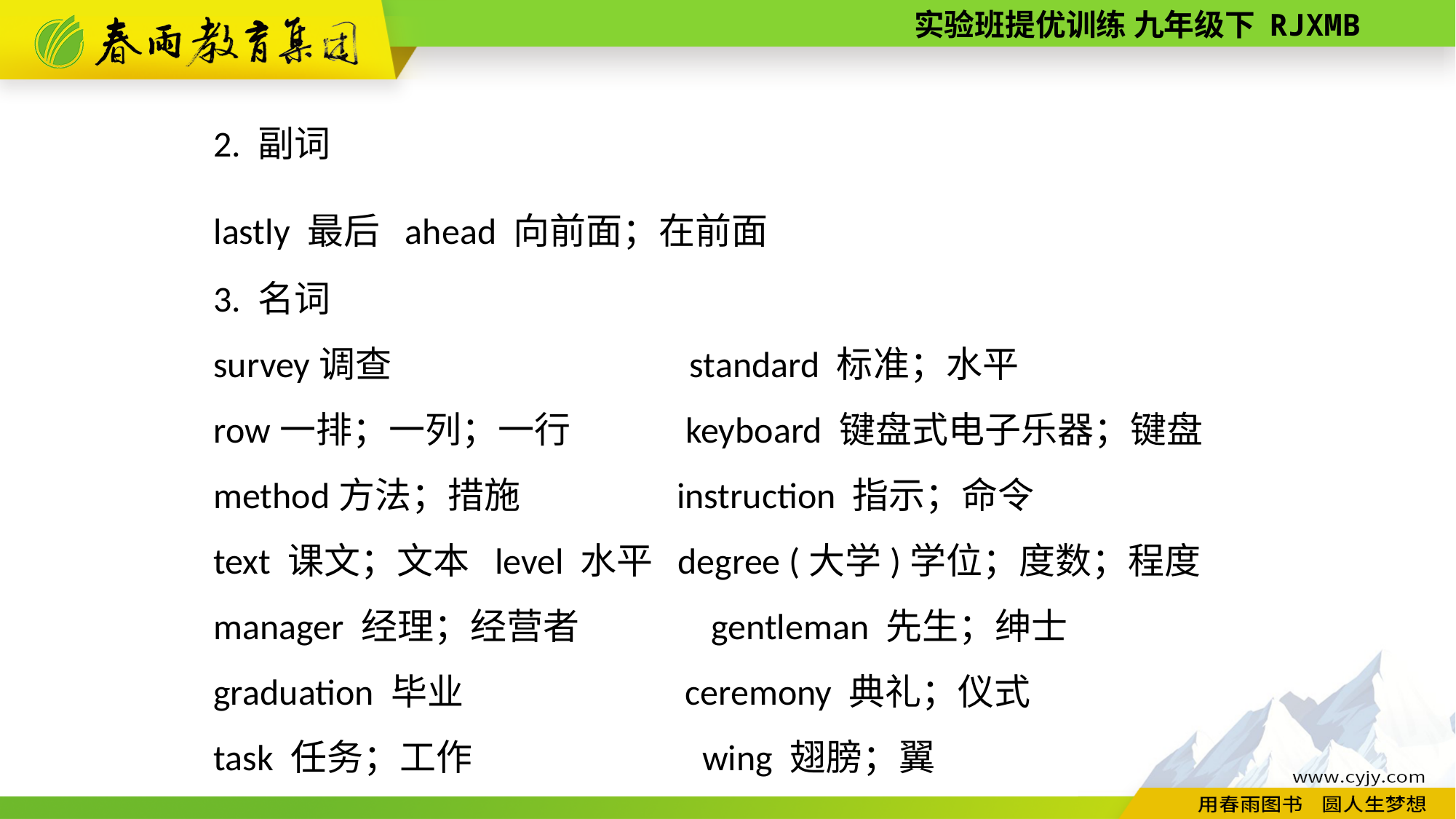

2. 副词
lastly 最后  ahead 向前面；在前面
3. 名词
survey调查　　　                      standard 标准；水平
row一排；一列；一行             keyboard 键盘式电子乐器；键盘
method方法；措施                  instruction 指示；命令
text 课文；文本  level 水平      degree (大学)学位；度数；程度
manager 经理；经营者               gentleman 先生；绅士
graduation 毕业                          ceremony 典礼；仪式
task 任务；工作                           wing 翅膀；翼